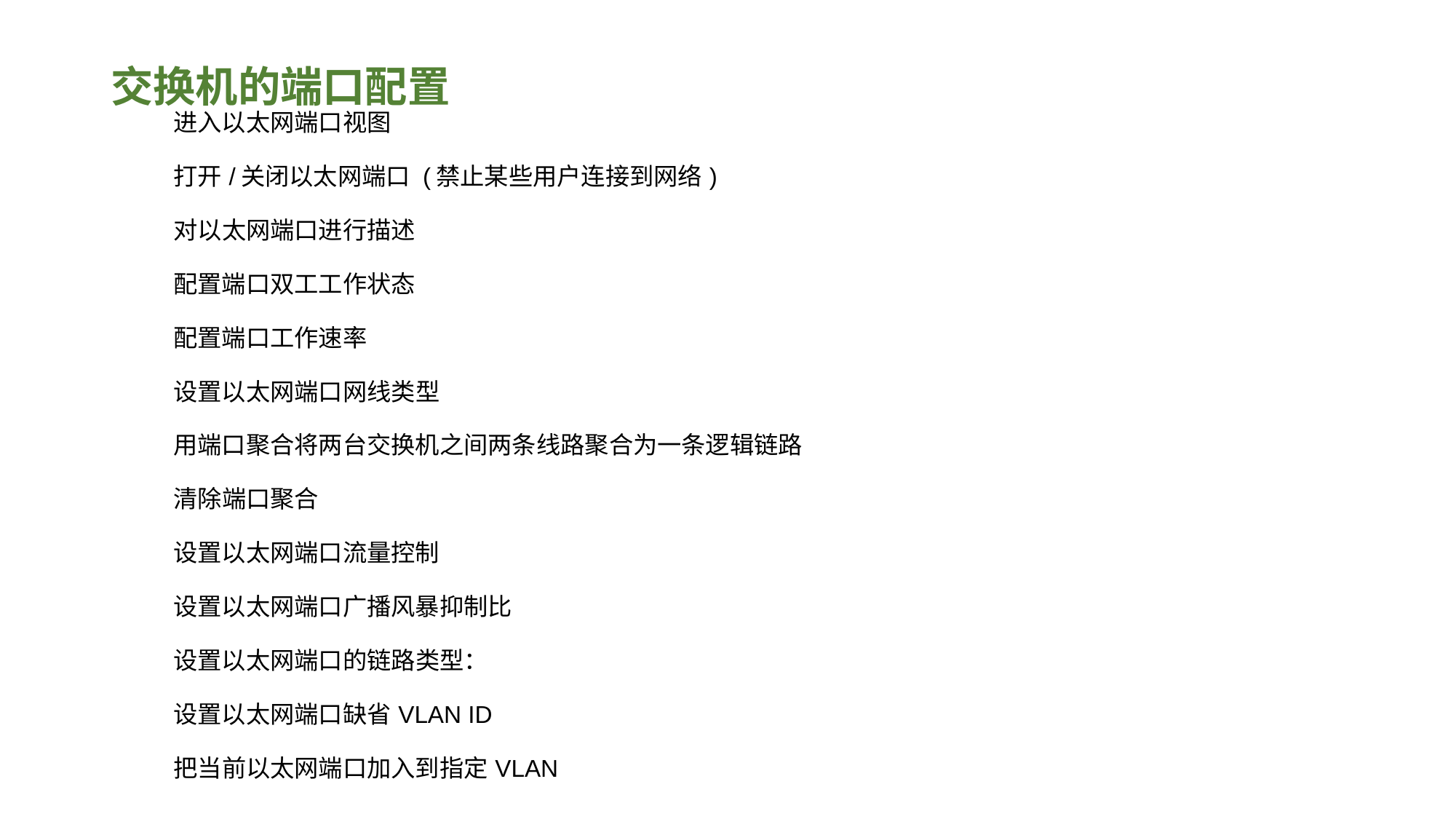

# 交换机的端口配置
进入以太网端口视图
打开/关闭以太网端口 (禁止某些用户连接到网络)
对以太网端口进行描述
配置端口双工工作状态
配置端口工作速率
设置以太网端口网线类型
用端口聚合将两台交换机之间两条线路聚合为一条逻辑链路
清除端口聚合
设置以太网端口流量控制
设置以太网端口广播风暴抑制比
设置以太网端口的链路类型：
设置以太网端口缺省VLAN ID
把当前以太网端口加入到指定VLAN